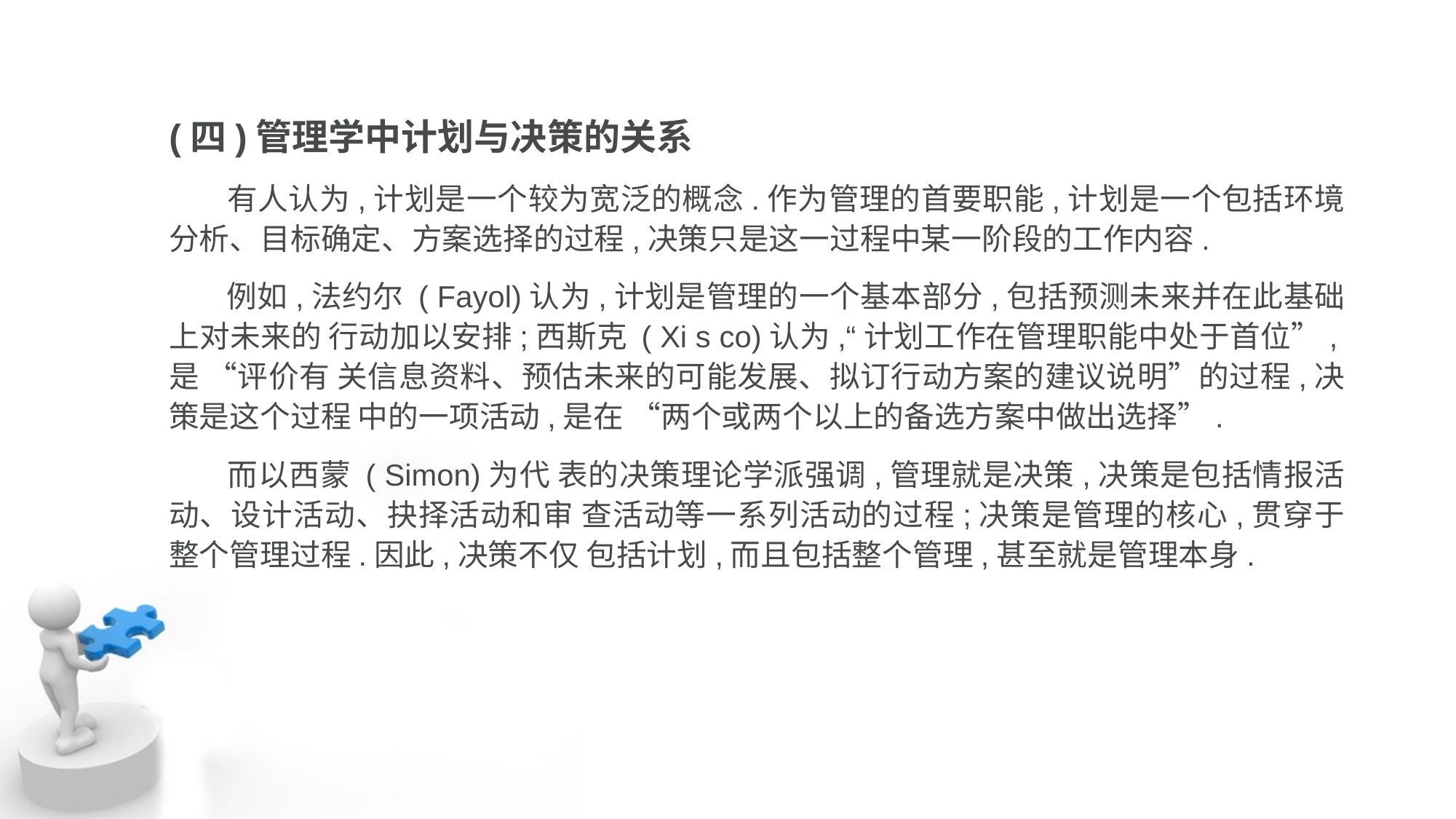

(四)管理学中计划与决策的关系
       有人认为,计划是一个较为宽泛的概念.作为管理的首要职能,计划是一个包括环境 分析、目标确定、方案选择的过程,决策只是这一过程中某一阶段的工作内容.
       例如,法约尔 ( Fayol)认为,计划是管理的一个基本部分,包括预测未来并在此基础上对未来的 行动加以安排;西斯克 ( Xi s co)认为,“计划工作在管理职能中处于首位”,是 “评价有 关信息资料、预估未来的可能发展、拟订行动方案的建议说明”的过程,决策是这个过程 中的一项活动,是在 “两个或两个以上的备选方案中做出选择”.
       而以西蒙 ( Simon)为代 表的决策理论学派强调,管理就是决策,决策是包括情报活动、设计活动、抉择活动和审 查活动等一系列活动的过程;决策是管理的核心,贯穿于整个管理过程.因此,决策不仅 包括计划,而且包括整个管理,甚至就是管理本身.